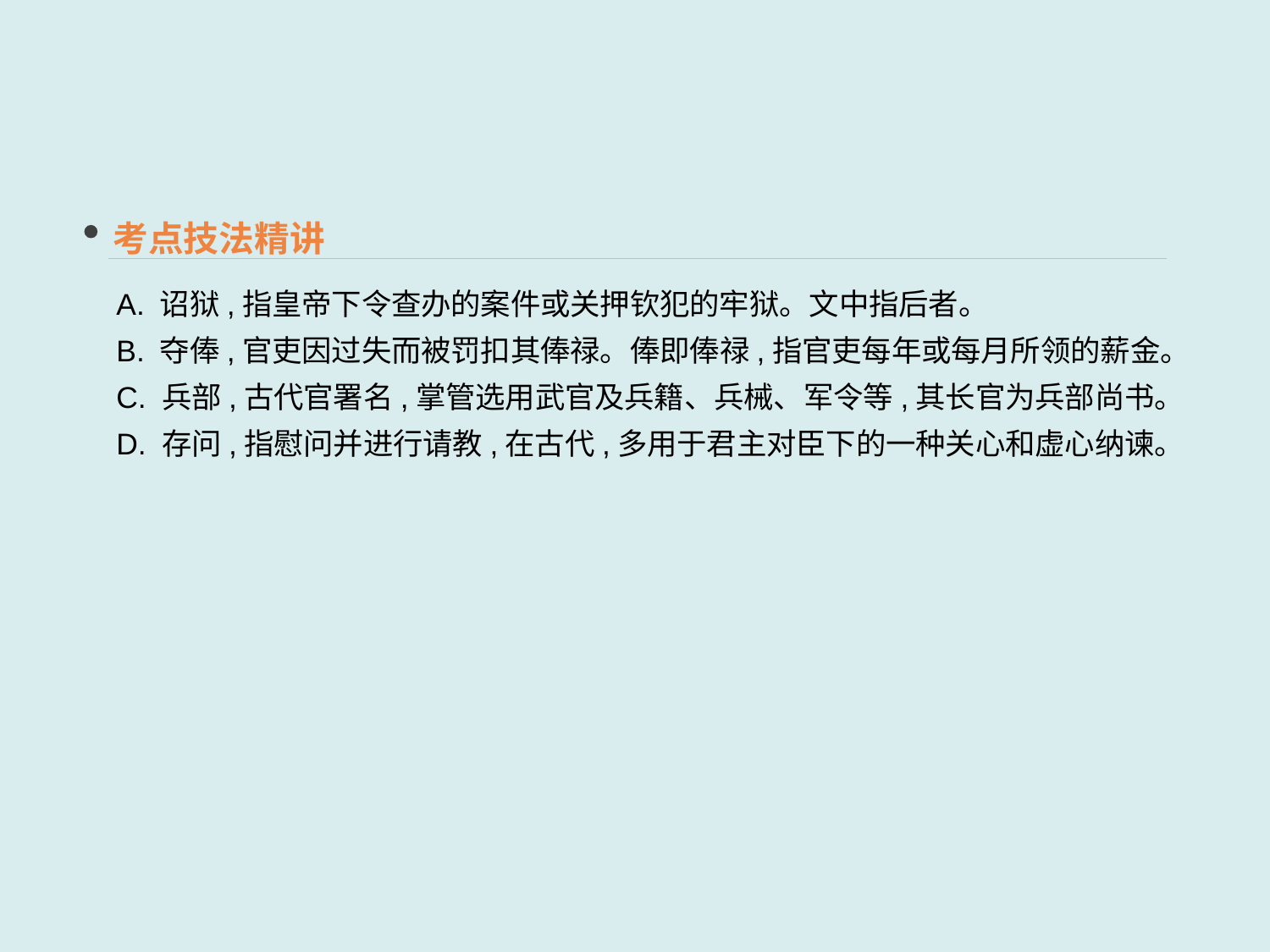

考点技法精讲

A. 诏狱,指皇帝下令查办的案件或关押钦犯的牢狱。文中指后者。
B. 夺俸,官吏因过失而被罚扣其俸禄。俸即俸禄,指官吏每年或每月所领的薪金。
C. 兵部,古代官署名,掌管选用武官及兵籍、兵械、军令等,其长官为兵部尚书。
D. 存问,指慰问并进行请教,在古代,多用于君主对臣下的一种关心和虚心纳谏。